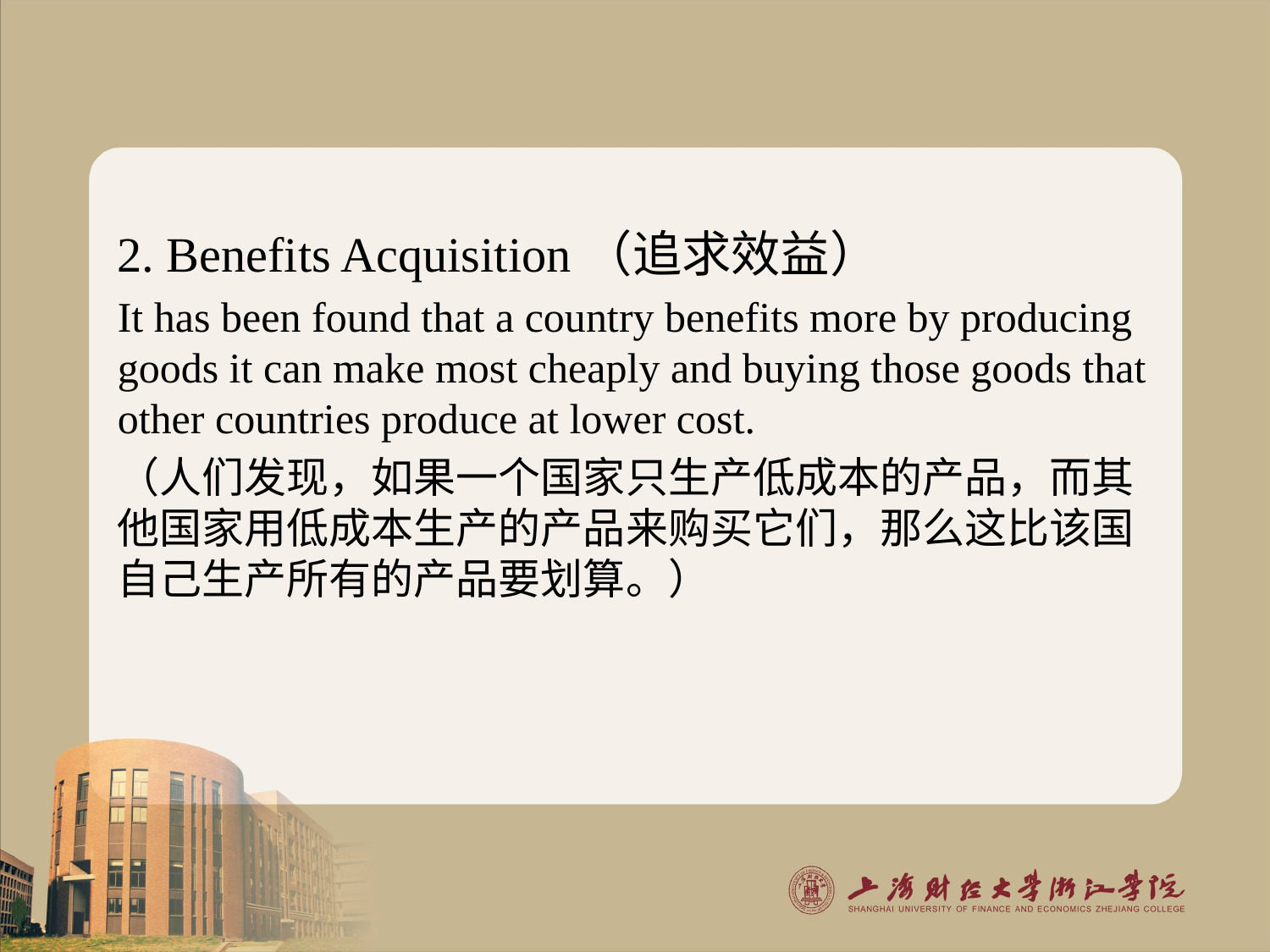

2. Benefits Acquisition（追求效益）
It has been found that a country benefits more by producing goods it can make most cheaply and buying those goods that other countries produce at lower cost.
（人们发现，如果一个国家只生产低成本的产品，而其他国家用低成本生产的产品来购买它们，那么这比该国自己生产所有的产品要划算。）